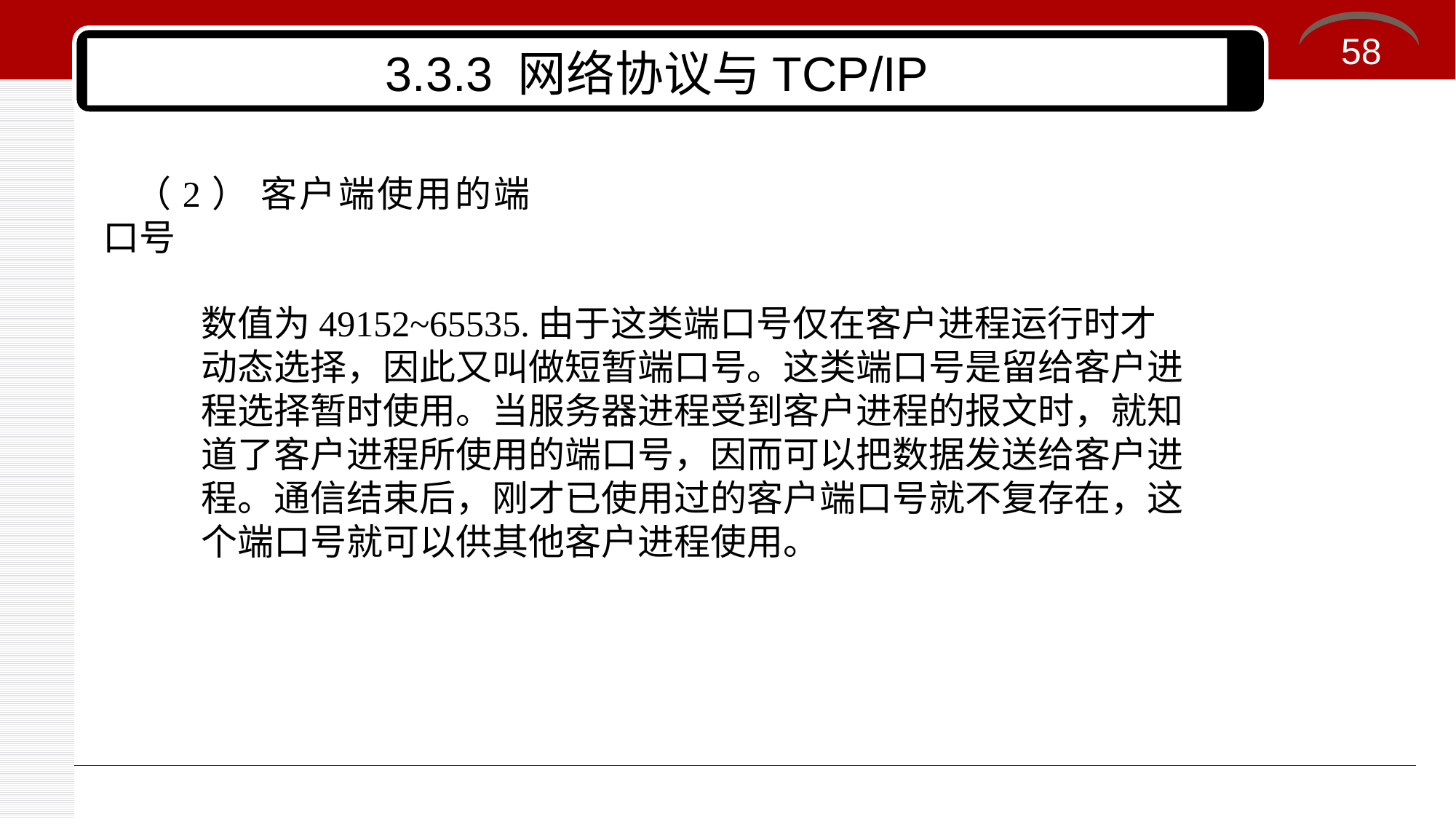

58
# 3.3.3 网络协议与TCP/IP
（2） 客户端使用的端口号
数值为49152~65535.由于这类端口号仅在客户进程运行时才动态选择，因此又叫做短暂端口号。这类端口号是留给客户进程选择暂时使用。当服务器进程受到客户进程的报文时，就知道了客户进程所使用的端口号，因而可以把数据发送给客户进程。通信结束后，刚才已使用过的客户端口号就不复存在，这个端口号就可以供其他客户进程使用。